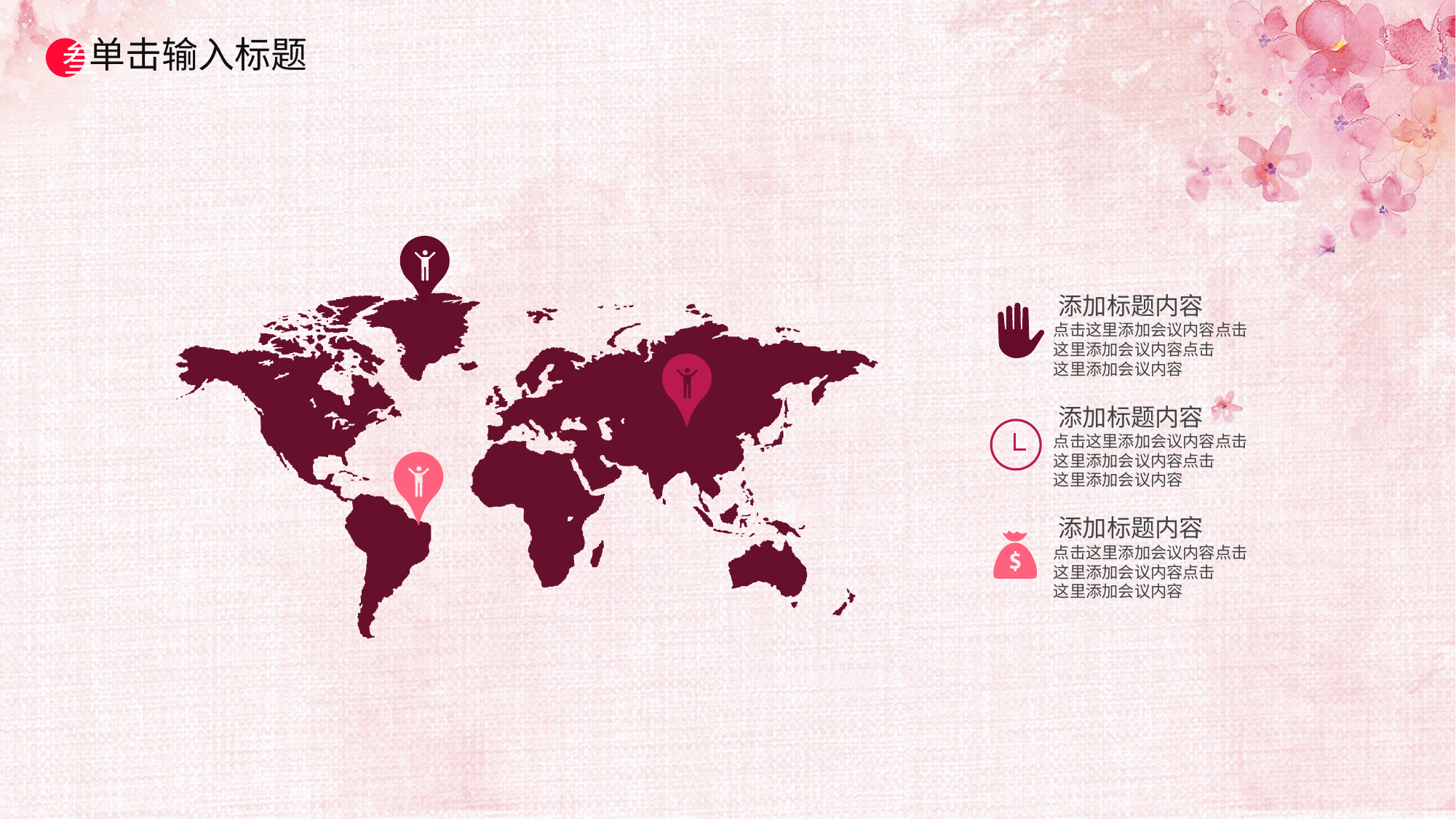

单击输入标题
叁

添加标题内容
点击这里添加会议内容点击
这里添加会议内容点击
这里添加会议内容

添加标题内容
点击这里添加会议内容点击
这里添加会议内容点击
这里添加会议内容

添加标题内容
点击这里添加会议内容点击
这里添加会议内容点击
这里添加会议内容